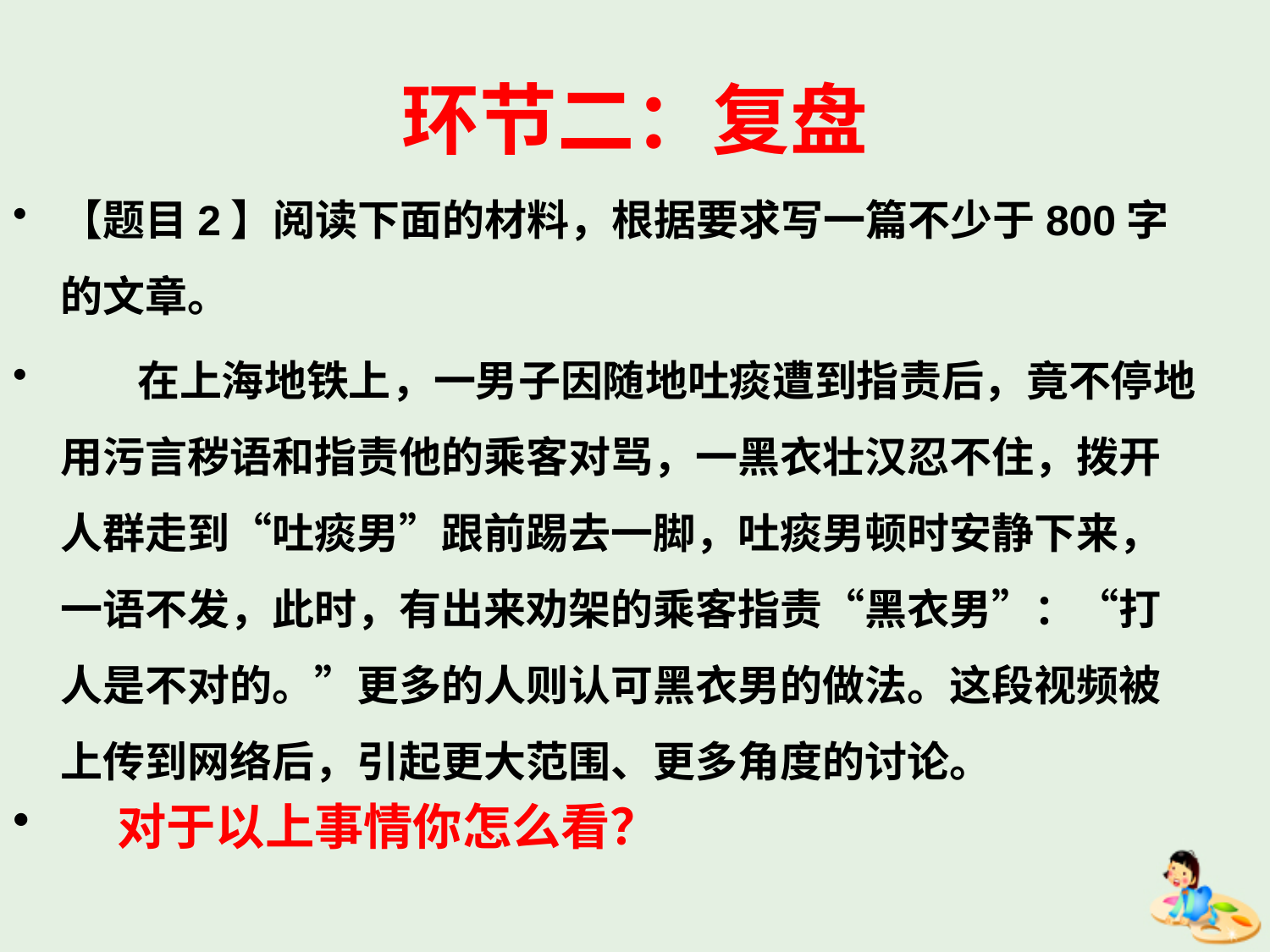

# 环节二：复盘
【题目2】阅读下面的材料，根据要求写一篇不少于800字的文章。
       在上海地铁上，一男子因随地吐痰遭到指责后，竟不停地用污言秽语和指责他的乘客对骂，一黑衣壮汉忍不住，拨开人群走到“吐痰男”跟前踢去一脚，吐痰男顿时安静下来，一语不发，此时，有出来劝架的乘客指责“黑衣男”：“打人是不对的。”更多的人则认可黑衣男的做法。这段视频被上传到网络后，引起更大范围、更多角度的讨论。
    对于以上事情你怎么看？